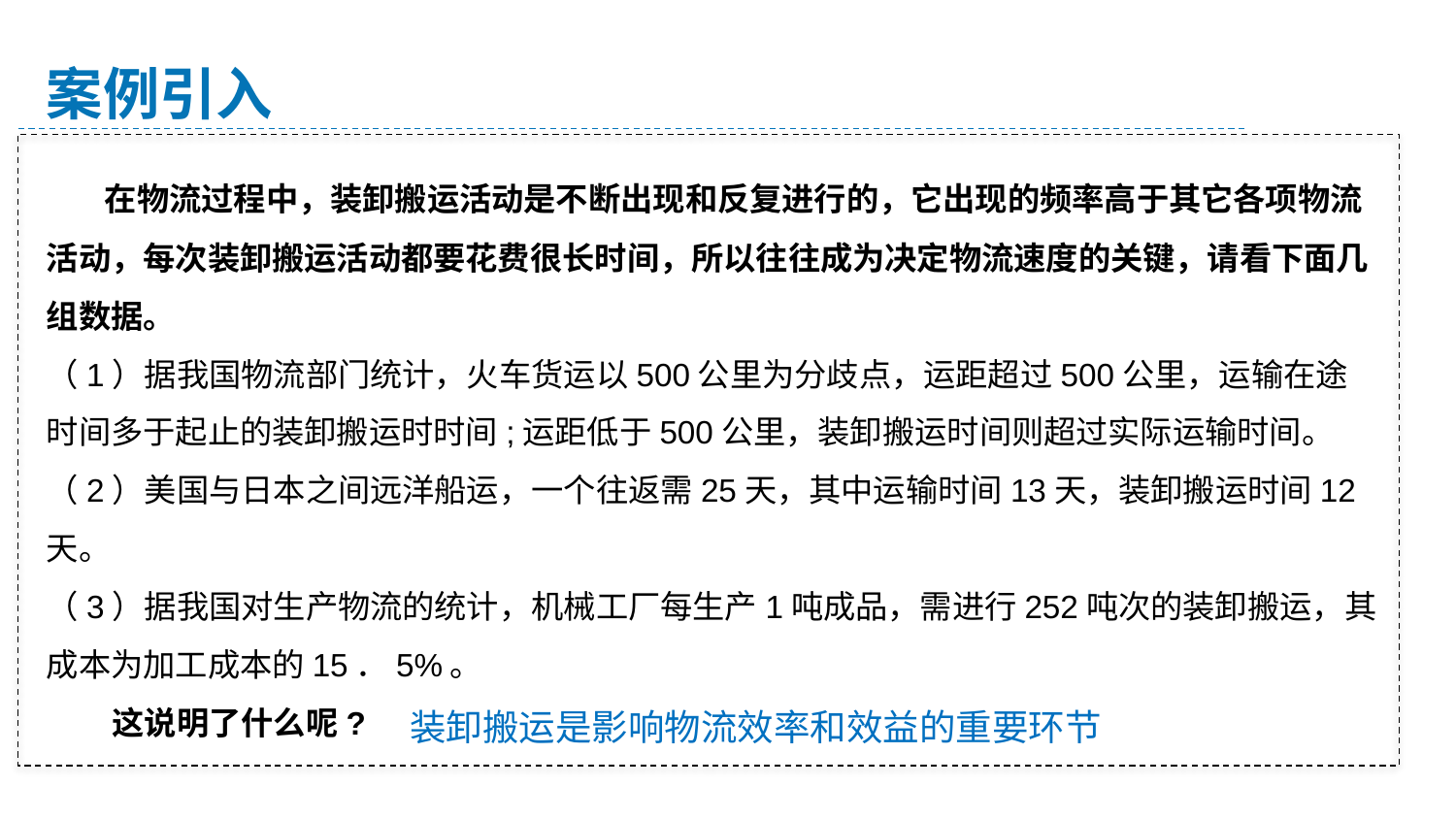

案例引入

      在物流过程中，装卸搬运活动是不断出现和反复进行的，它出现的频率高于其它各项物流活动，每次装卸搬运活动都要花费很长时间，所以往往成为决定物流速度的关键，请看下面几组数据。
（1）据我国物流部门统计，火车货运以500公里为分歧点，运距超过500公里，运输在途时间多于起止的装卸搬运时时间;运距低于500公里，装卸搬运时间则超过实际运输时间。
（2）美国与日本之间远洋船运，一个往返需25天，其中运输时间13天，装卸搬运时间12天。
（3）据我国对生产物流的统计，机械工厂每生产1吨成品，需进行252吨次的装卸搬运，其成本为加工成本的15．5%。
        这说明了什么呢?
装卸搬运是影响物流效率和效益的重要环节